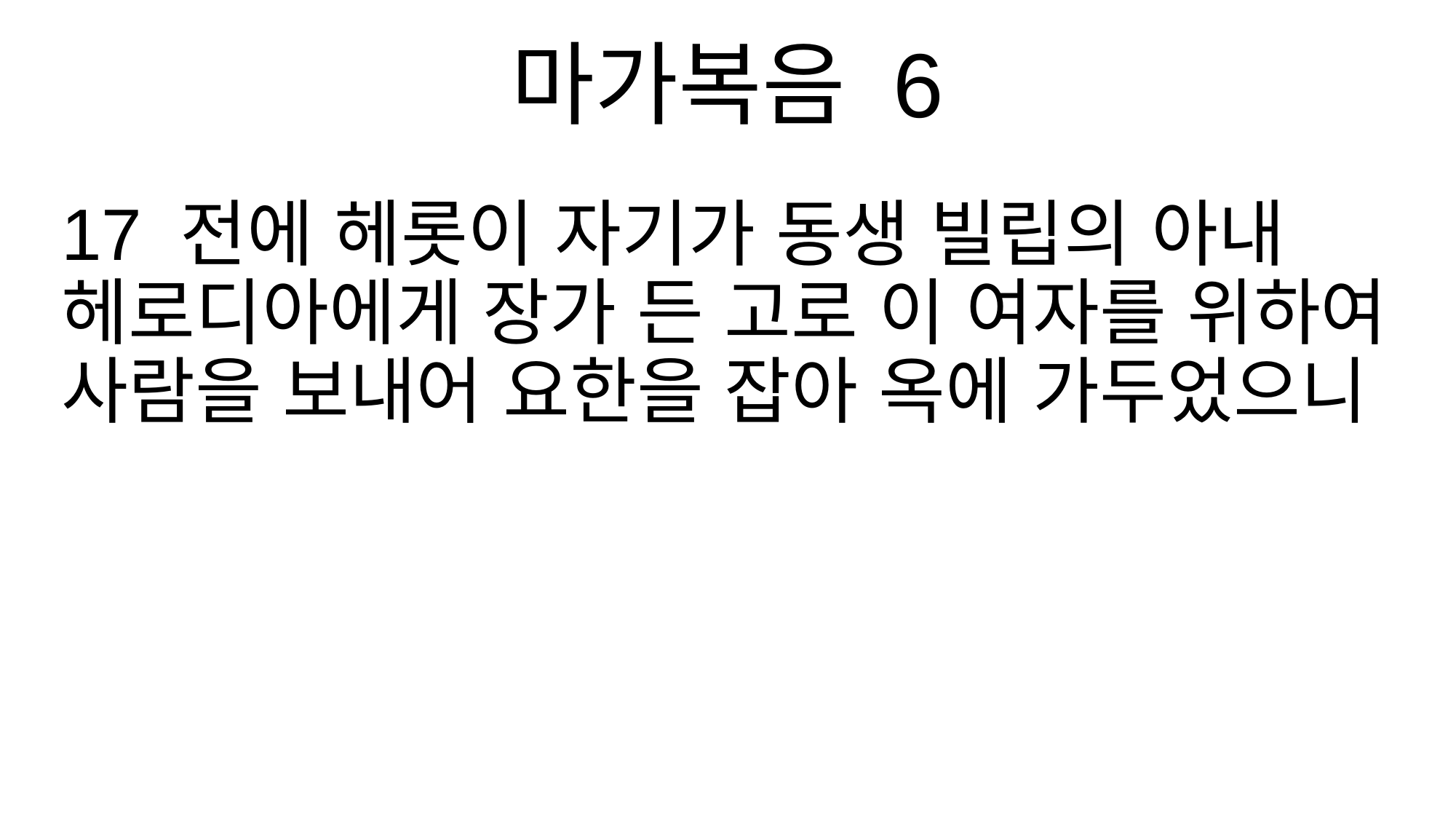

마가복음 6
17 전에 헤롯이 자기가 동생 빌립의 아내 헤로디아에게 장가 든 고로 이 여자를 위하여 사람을 보내어 요한을 잡아 옥에 가두었으니